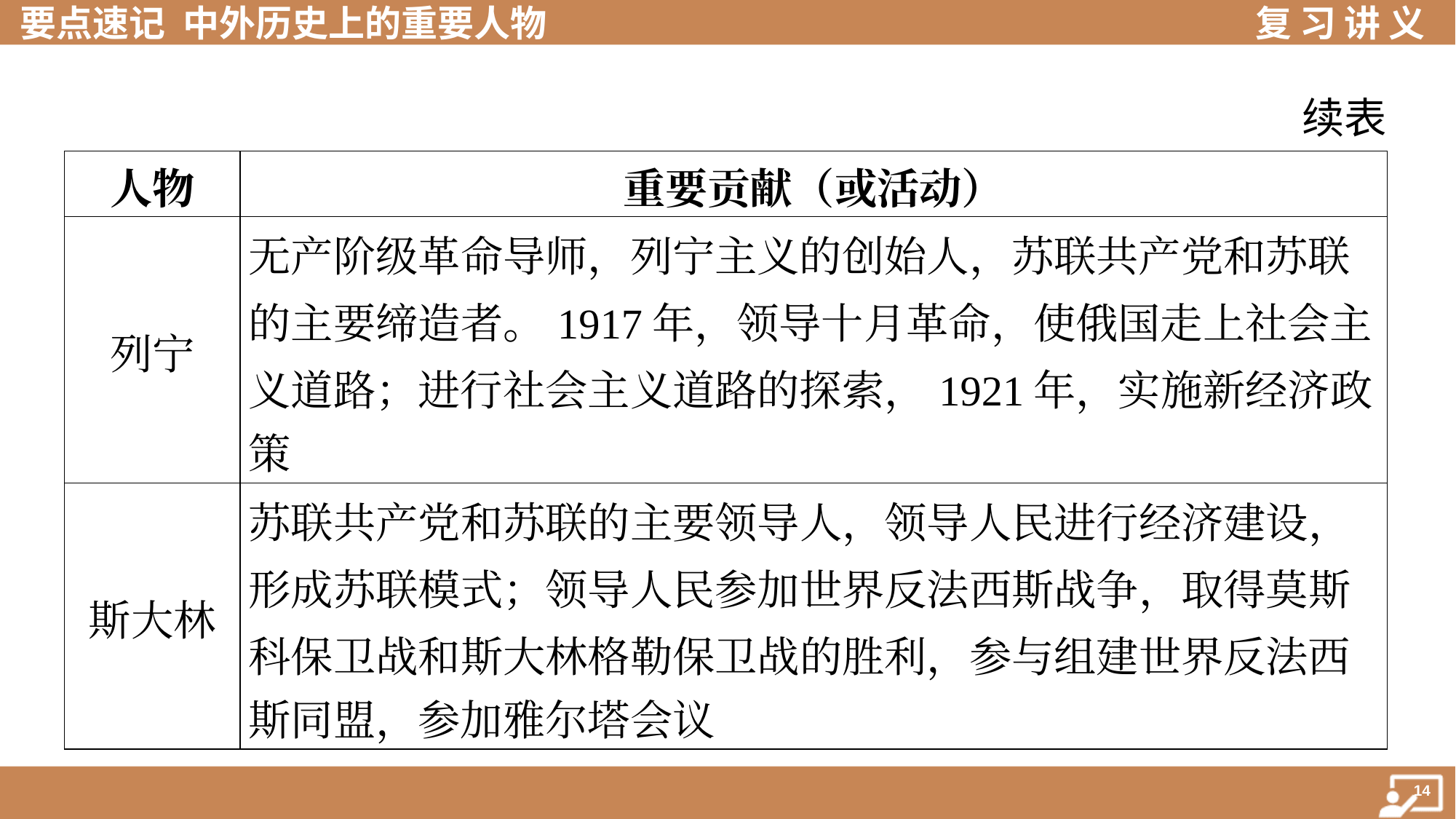

续表
| 人物 | 重要贡献（或活动） |
| --- | --- |
| 列宁 | 无产阶级革命导师，列宁主义的创始人，苏联共产党和苏联 的主要缔造者。1917年，领导十月革命，使俄国走上社会主 义道路；进行社会主义道路的探索，1921年，实施新经济政 策 |
| 斯大林 | 苏联共产党和苏联的主要领导人，领导人民进行经济建设， 形成苏联模式；领导人民参加世界反法西斯战争，取得莫斯 科保卫战和斯大林格勒保卫战的胜利，参与组建世界反法西 斯同盟，参加雅尔塔会议 |